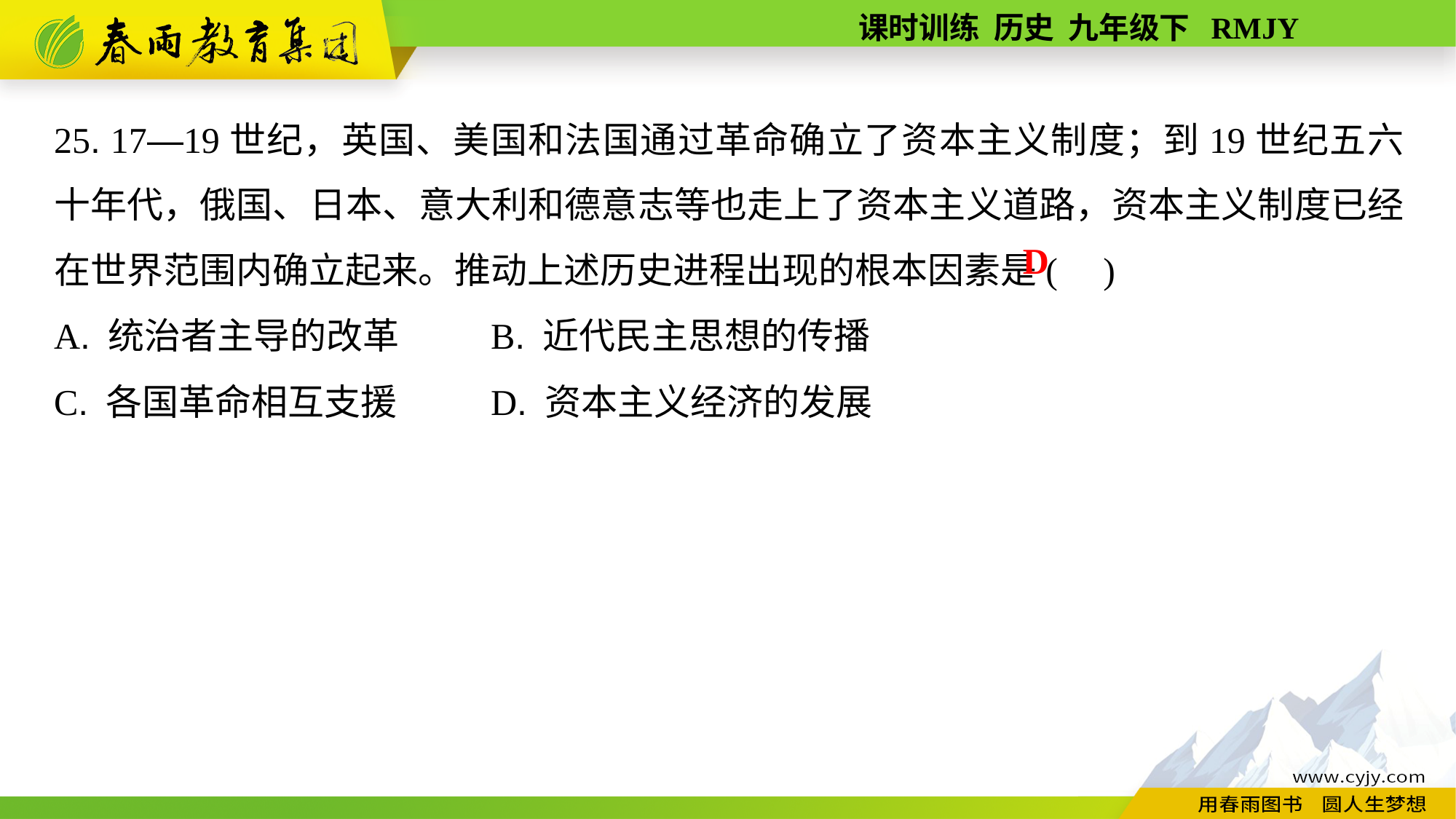

25. 17—19世纪，英国、美国和法国通过革命确立了资本主义制度；到19世纪五六十年代，俄国、日本、意大利和德意志等也走上了资本主义道路，资本主义制度已经在世界范围内确立起来。推动上述历史进程出现的根本因素是(     )
A. 统治者主导的改革	B. 近代民主思想的传播
C. 各国革命相互支援	D. 资本主义经济的发展
D